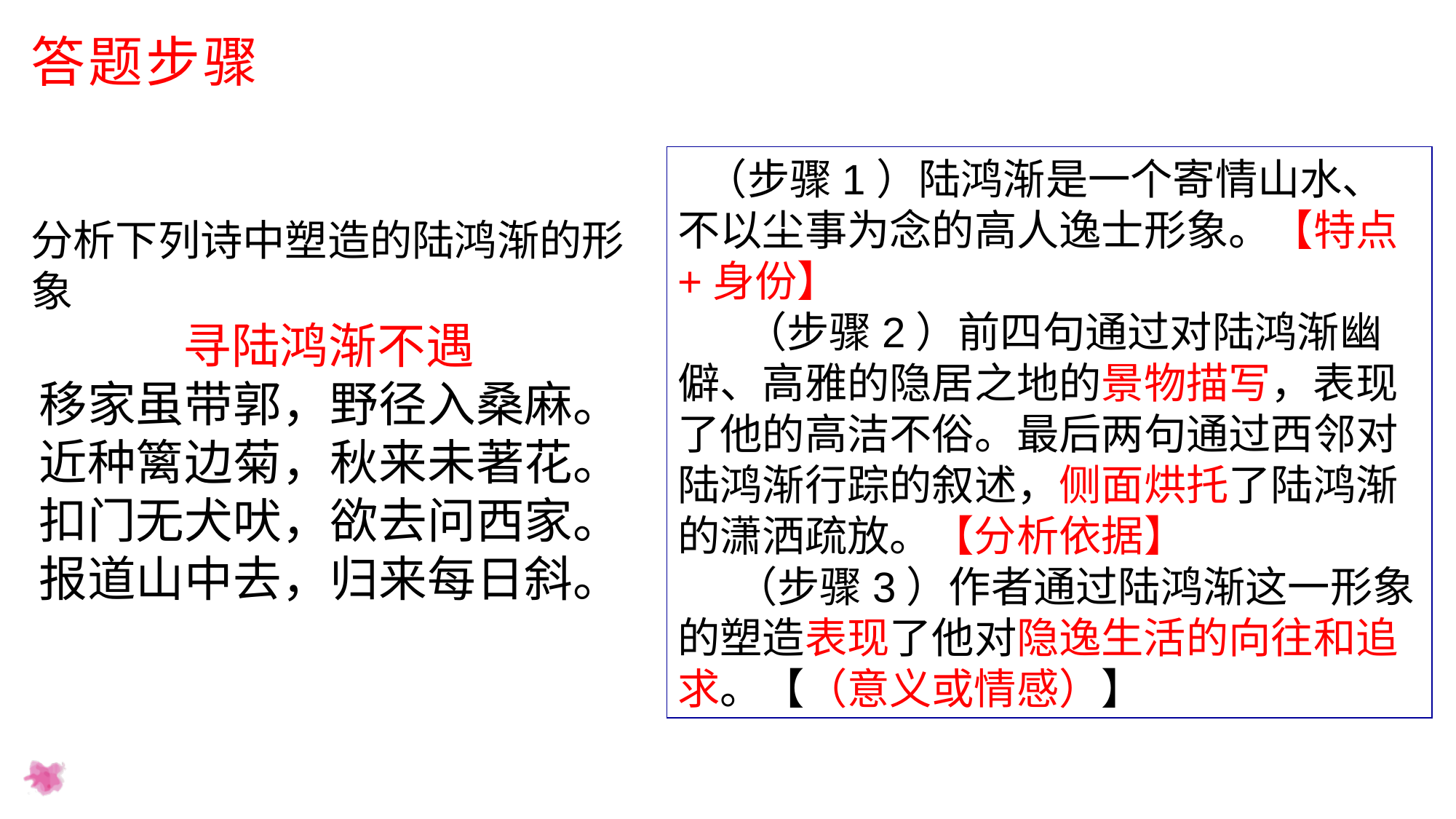

# 答题步骤
  （步骤1）陆鸿渐是一个寄情山水、不以尘事为念的高人逸士形象。【特点+身份】
      （步骤2）前四句通过对陆鸿渐幽僻、高雅的隐居之地的景物描写，表现了他的高洁不俗。最后两句通过西邻对陆鸿渐行踪的叙述，侧面烘托了陆鸿渐的潇洒疏放。【分析依据】
     （步骤3）作者通过陆鸿渐这一形象的塑造表现了他对隐逸生活的向往和追求。【（意义或情感）】
分析下列诗中塑造的陆鸿渐的形象
               寻陆鸿渐不遇
移家虽带郭，野径入桑麻。
近种篱边菊，秋来未著花。
扣门无犬吠，欲去问西家。
报道山中去，归来每日斜。